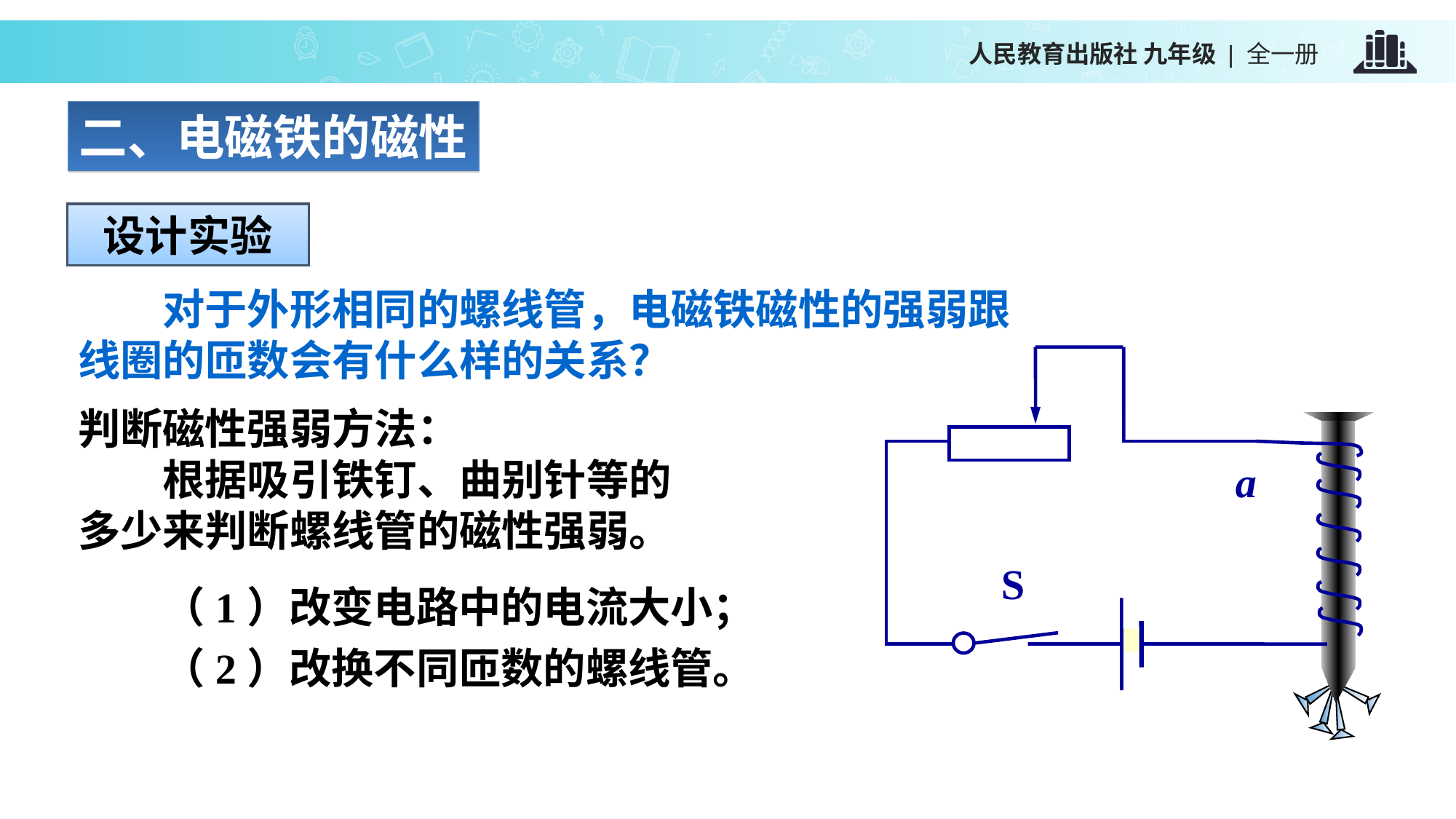

二、电磁铁的磁性
设计实验
　　对于外形相同的螺线管，电磁铁磁性的强弱跟线圈的匝数会有什么样的关系？

a

S

判断磁性强弱方法：
　　根据吸引铁钉、曲别针等的多少来判断螺线管的磁性强弱。
　　（1）改变电路中的电流大小；
　　（2）改换不同匝数的螺线管。